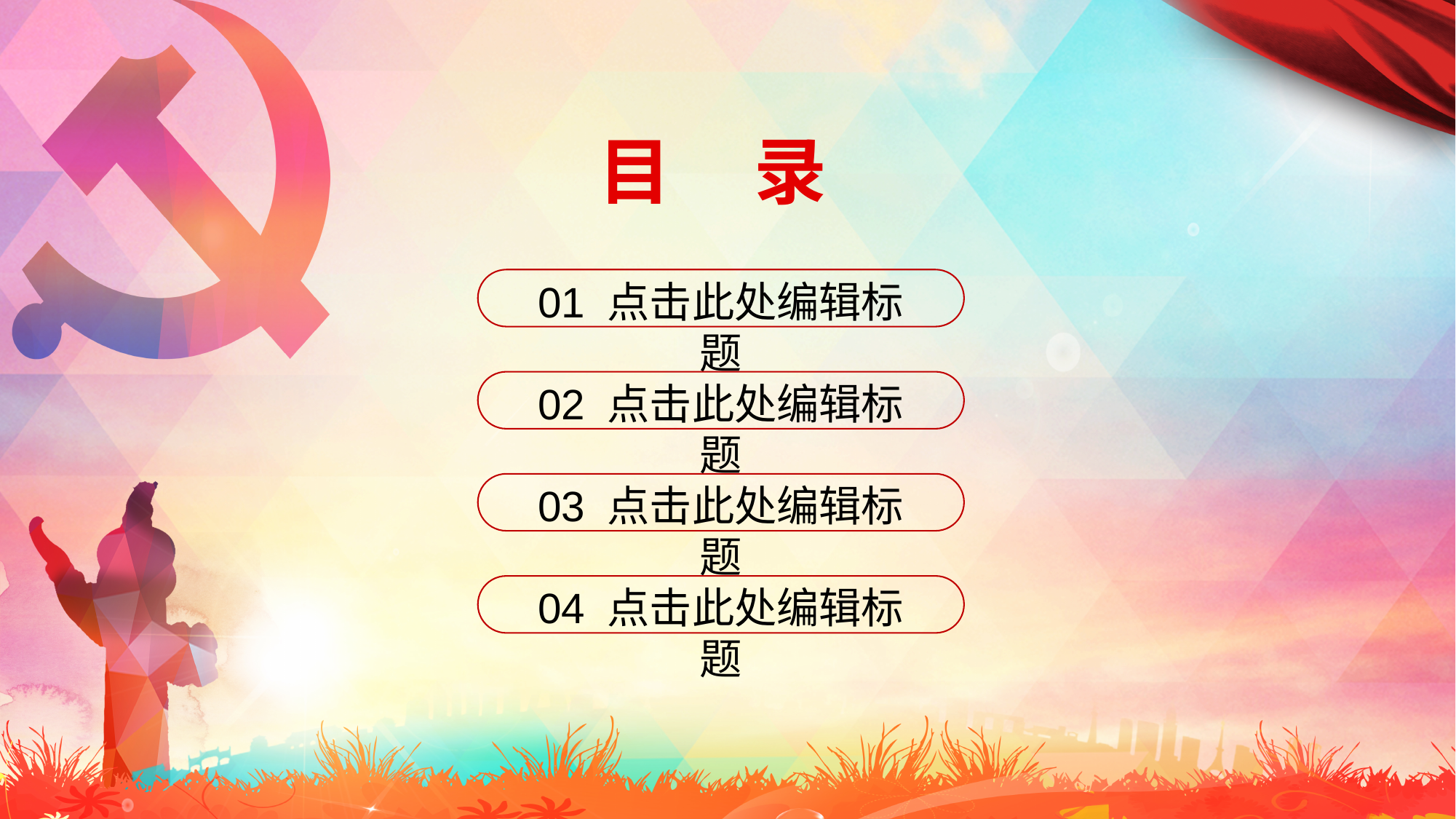

目     录

01 点击此处编辑标题
02 点击此处编辑标题

03 点击此处编辑标题
04 点击此处编辑标题